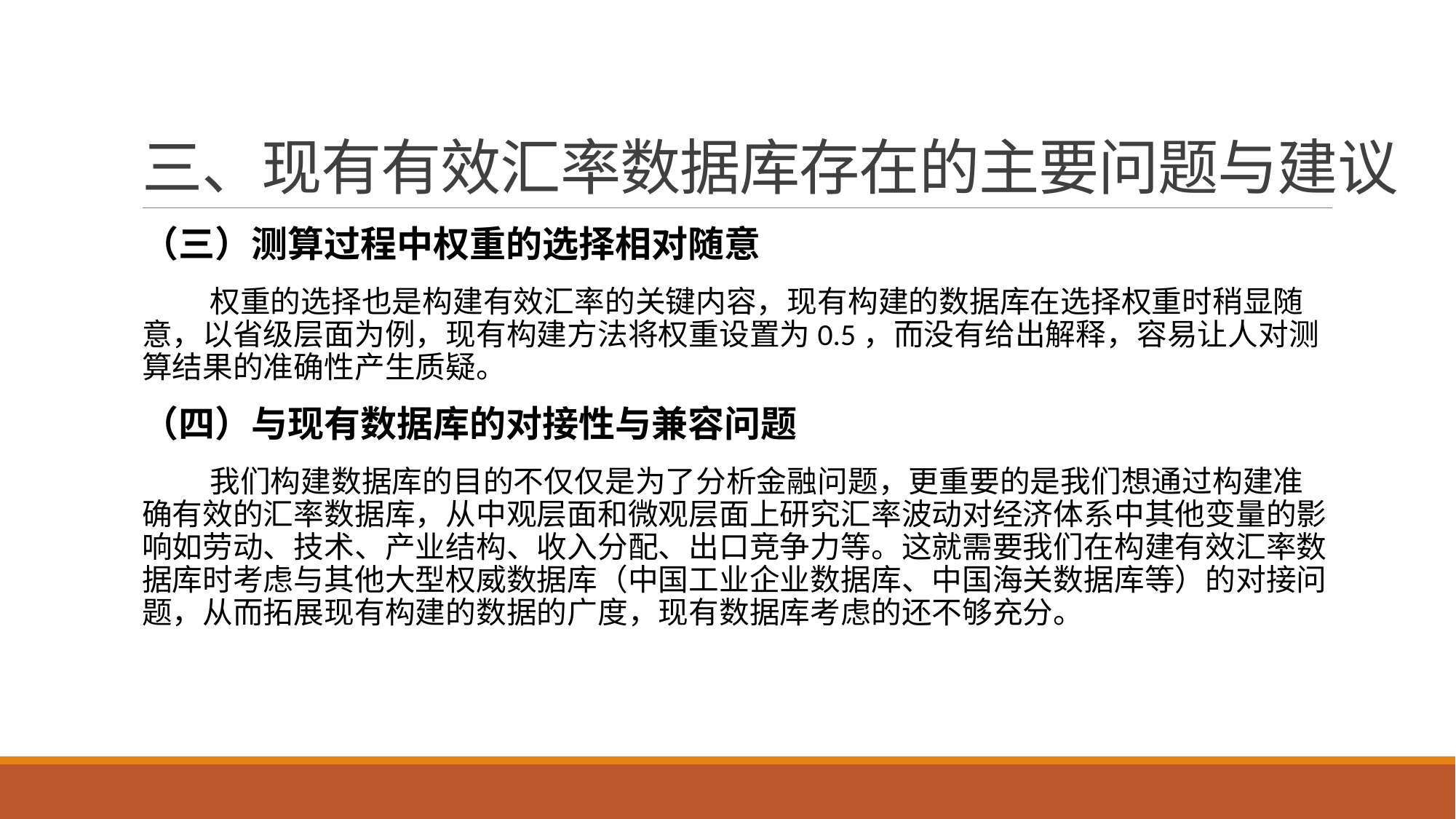

# 三、现有有效汇率数据库存在的主要问题与建议
（三）测算过程中权重的选择相对随意
         权重的选择也是构建有效汇率的关键内容，现有构建的数据库在选择权重时稍显随意，以省级层面为例，现有构建方法将权重设置为0.5，而没有给出解释，容易让人对测算结果的准确性产生质疑。
（四）与现有数据库的对接性与兼容问题
         我们构建数据库的目的不仅仅是为了分析金融问题，更重要的是我们想通过构建准确有效的汇率数据库，从中观层面和微观层面上研究汇率波动对经济体系中其他变量的影响如劳动、技术、产业结构、收入分配、出口竞争力等。这就需要我们在构建有效汇率数据库时考虑与其他大型权威数据库（中国工业企业数据库、中国海关数据库等）的对接问题，从而拓展现有构建的数据的广度，现有数据库考虑的还不够充分。